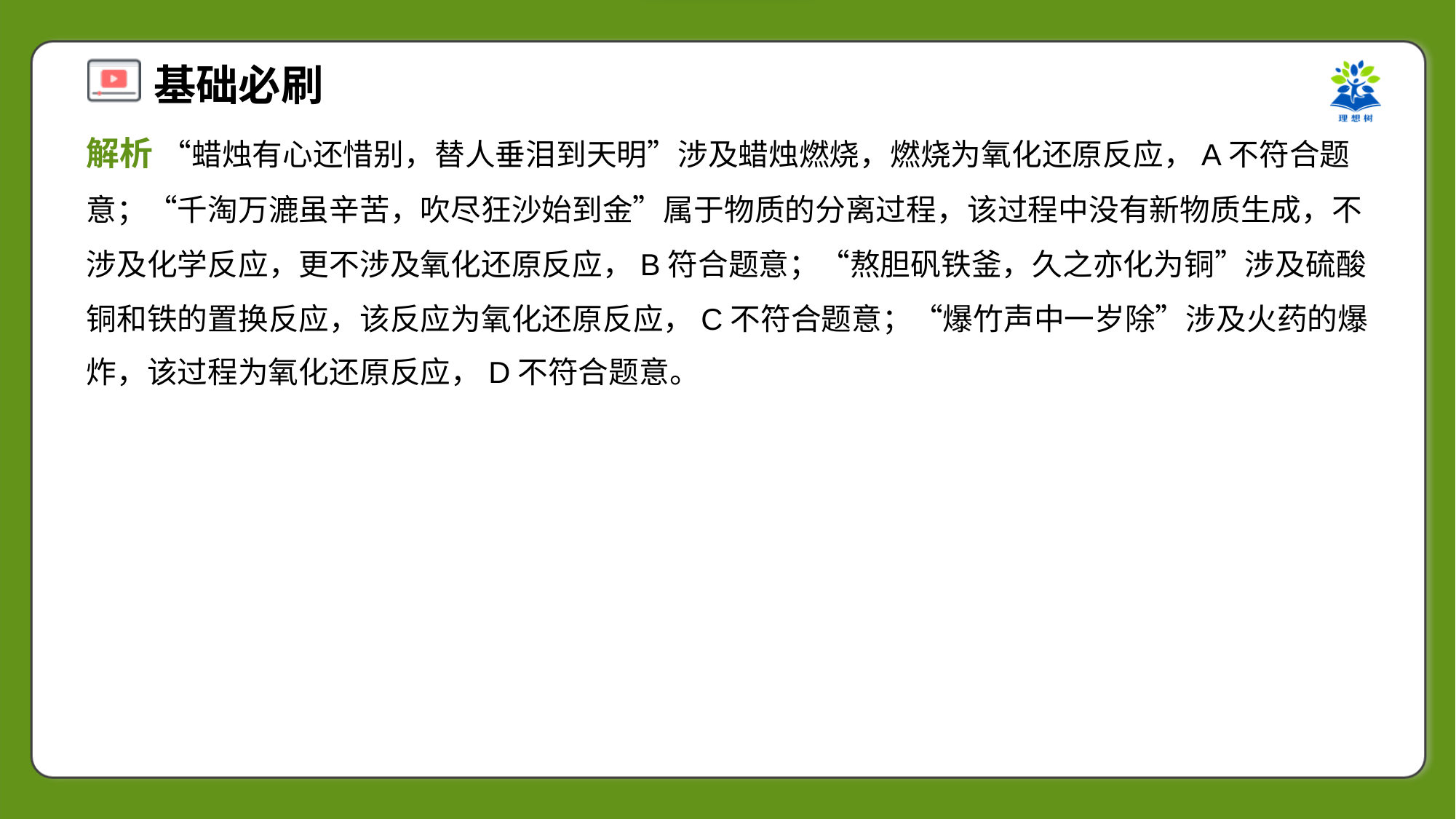

解析 “蜡烛有心还惜别，替人垂泪到天明”涉及蜡烛燃烧，燃烧为氧化还原反应，A不符合题
意；“千淘万漉虽辛苦，吹尽狂沙始到金”属于物质的分离过程，该过程中没有新物质生成，不
涉及化学反应，更不涉及氧化还原反应，B符合题意；“熬胆矾铁釜，久之亦化为铜”涉及硫酸
铜和铁的置换反应，该反应为氧化还原反应，C不符合题意；“爆竹声中一岁除”涉及火药的爆
炸，该过程为氧化还原反应，D不符合题意。